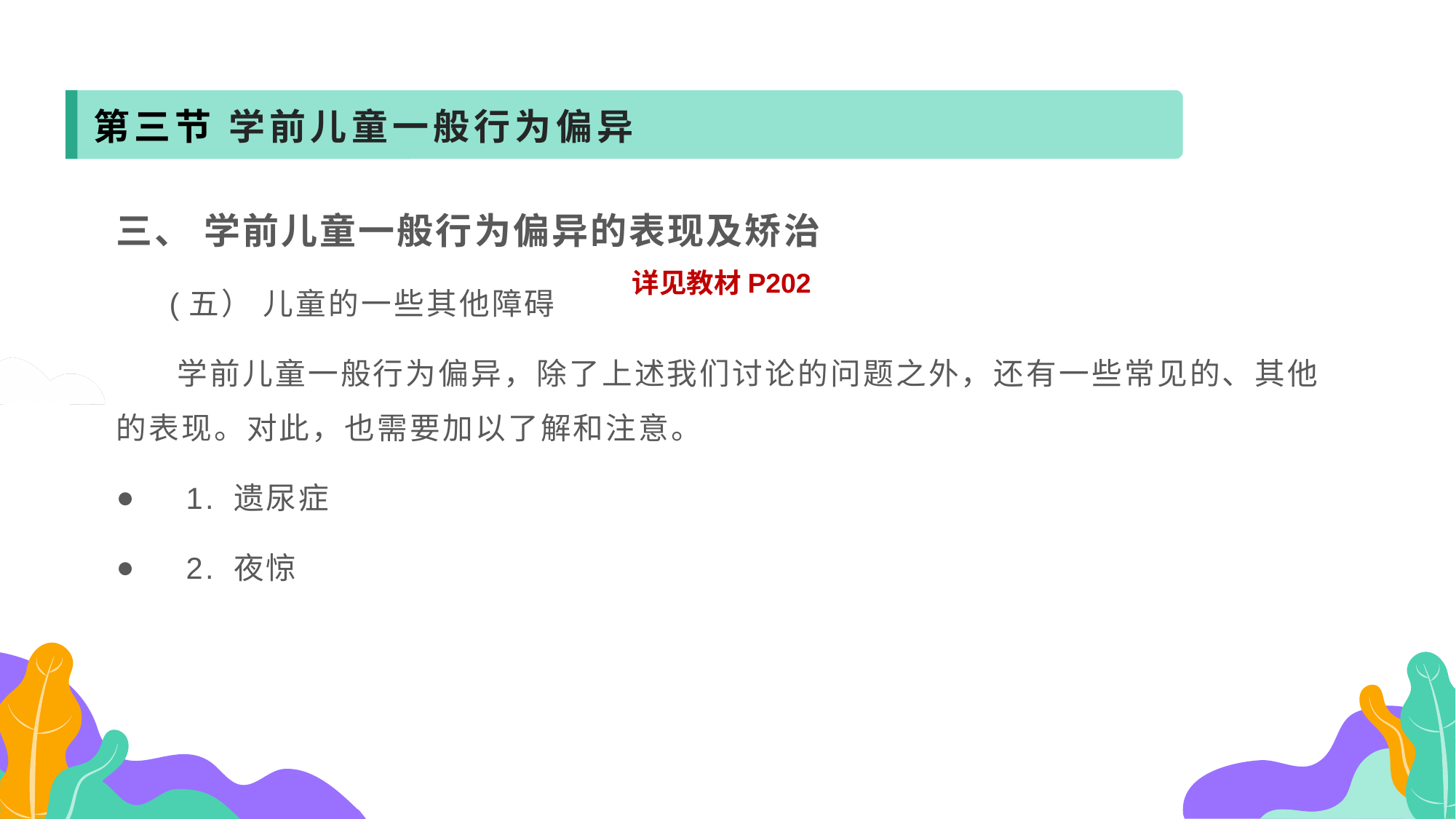

第三节 学前儿童一般行为偏异
三、 学前儿童一般行为偏异的表现及矫治
     (五） 儿童的一些其他障碍
      学前儿童一般行为偏异，除了上述我们讨论的问题之外，还有一些常见的、其他的表现。对此，也需要加以了解和注意。
    1. 遗尿症
    2. 夜惊
详见教材P202